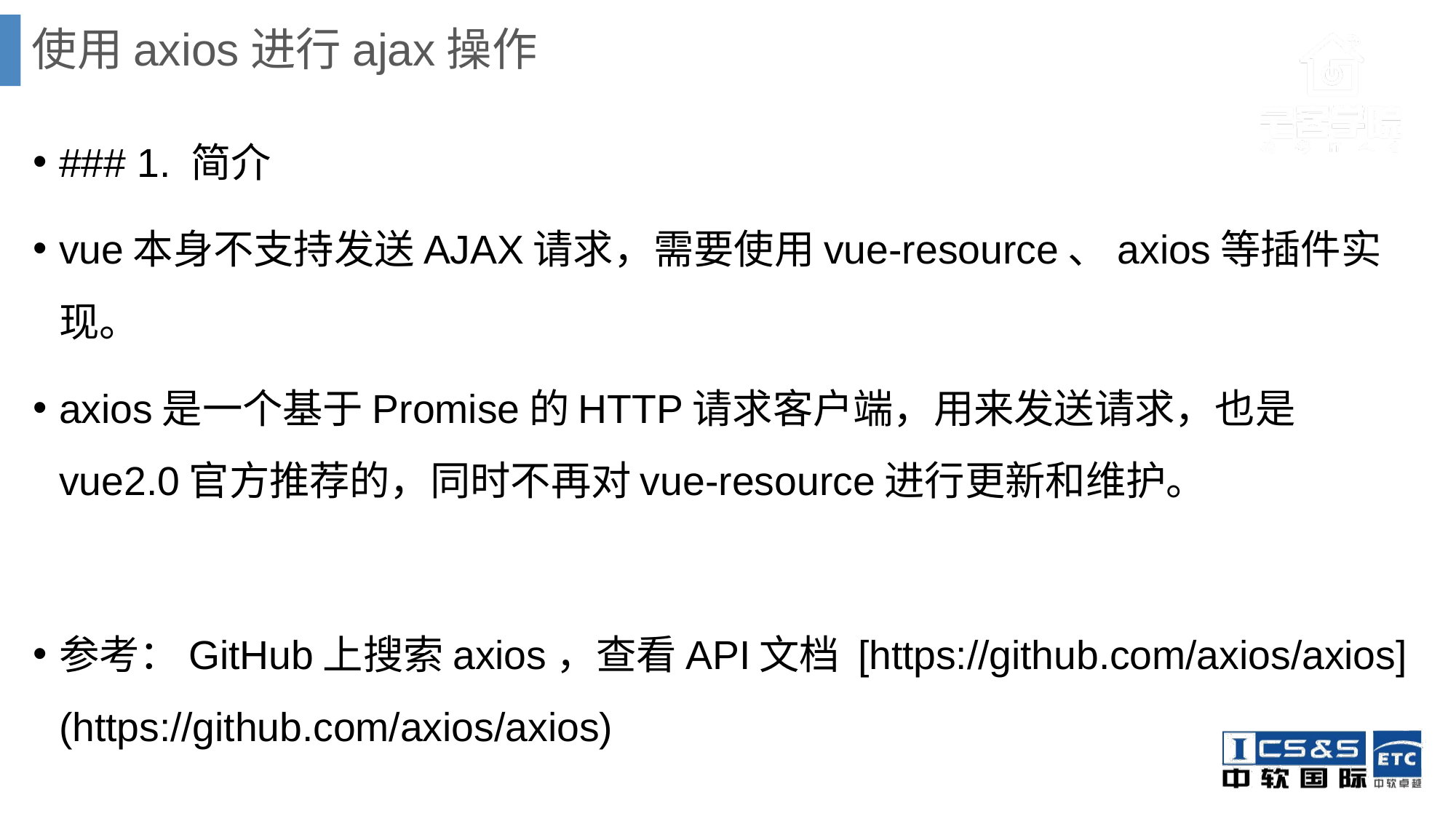

# 使用axios进行ajax操作
### 1. 简介
vue本身不支持发送AJAX请求，需要使用vue-resource、axios等插件实现。
axios是一个基于Promise的HTTP请求客户端，用来发送请求，也是vue2.0官方推荐的，同时不再对vue-resource进行更新和维护。

参考：GitHub上搜索axios，查看API文档 [https://github.com/axios/axios](https://github.com/axios/axios)